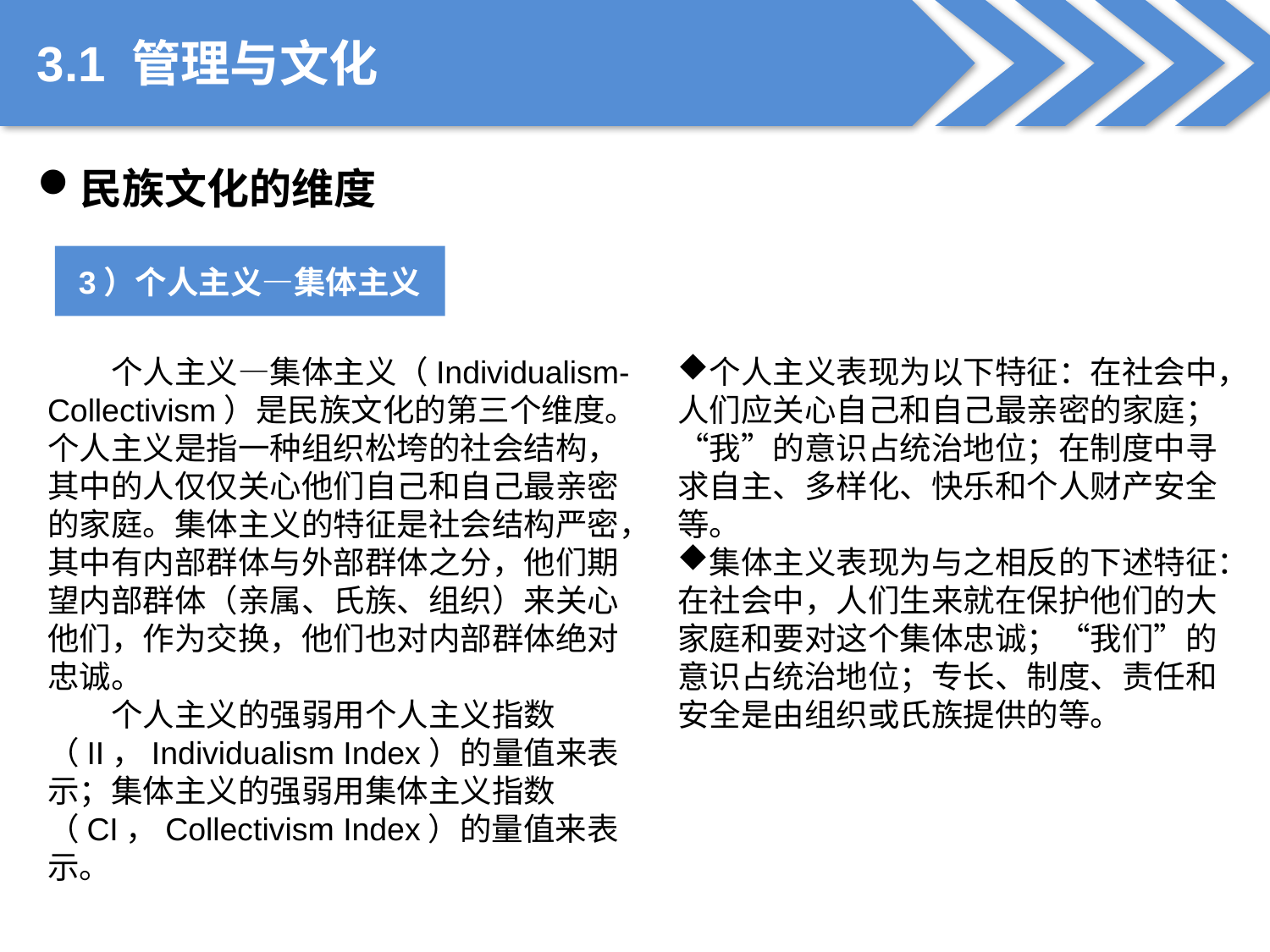

3.1 管理与文化
民族文化的维度
3）个人主义—集体主义
个人主义—集体主义（Individualism-Collectivism）是民族文化的第三个维度。个人主义是指一种组织松垮的社会结构，其中的人仅仅关心他们自己和自己最亲密的家庭。集体主义的特征是社会结构严密，其中有内部群体与外部群体之分，他们期望内部群体（亲属、氏族、组织）来关心他们，作为交换，他们也对内部群体绝对忠诚。
个人主义的强弱用个人主义指数（II，Individualism Index）的量值来表示；集体主义的强弱用集体主义指数（CI，Collectivism Index）的量值来表示。
个人主义表现为以下特征：在社会中，人们应关心自己和自己最亲密的家庭；“我”的意识占统治地位；在制度中寻求自主、多样化、快乐和个人财产安全等。
集体主义表现为与之相反的下述特征：在社会中，人们生来就在保护他们的大家庭和要对这个集体忠诚；“我们”的意识占统治地位；专长、制度、责任和安全是由组织或氏族提供的等。